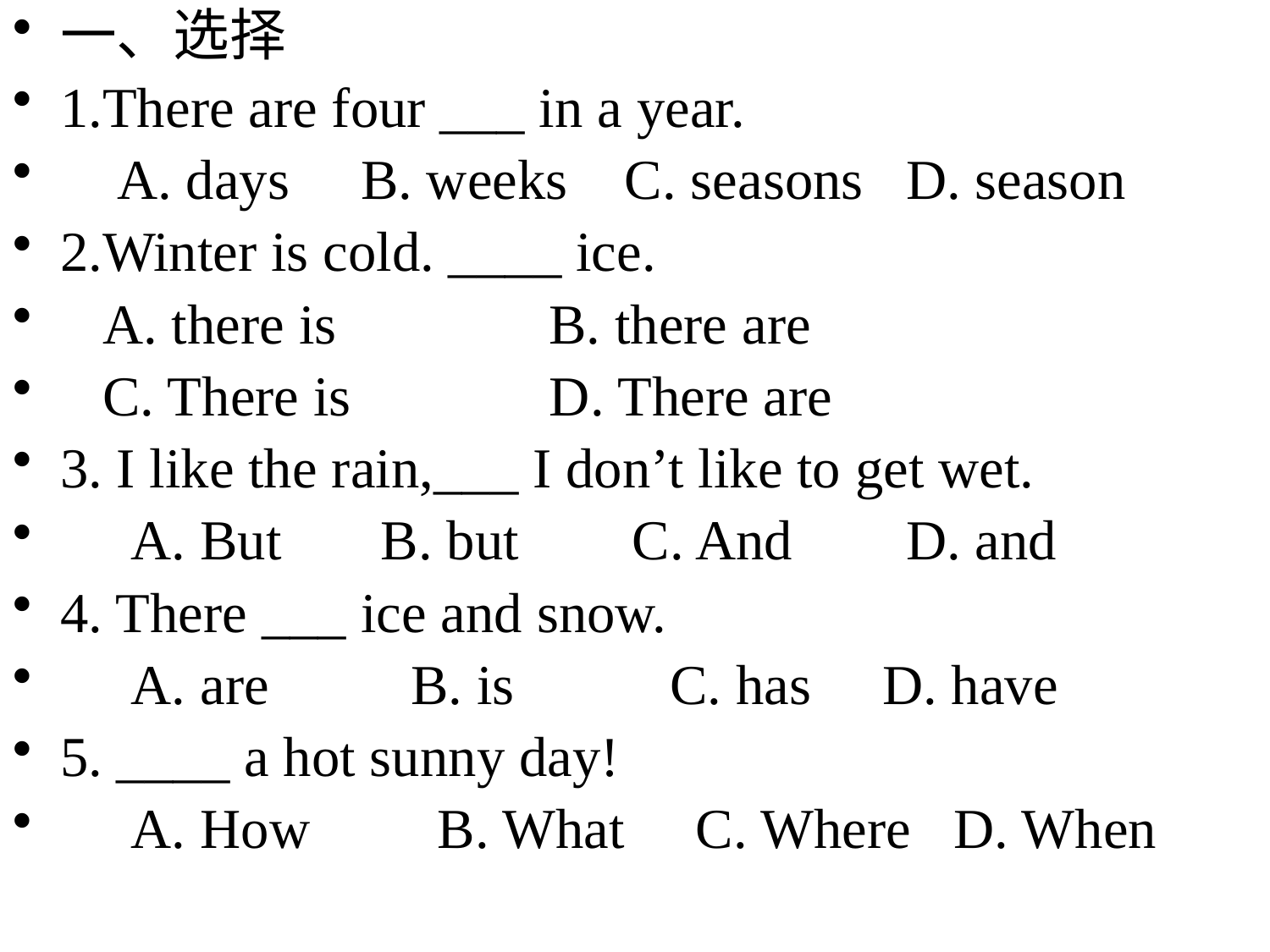

一、选择
1.There are four ___ in a year.
    A. days     B. weeks    C. seasons   D. season
2.Winter is cold. ____ ice.
   A. there is               B. there are
   C. There is              D. There are
3. I like the rain,___ I don’t like to get wet.
     A. But       B. but        C. And        D. and
4. There ___ ice and snow.
     A. are          B. is           C. has     D. have
5. ____ a hot sunny day!
     A. How         B. What     C. Where   D. When